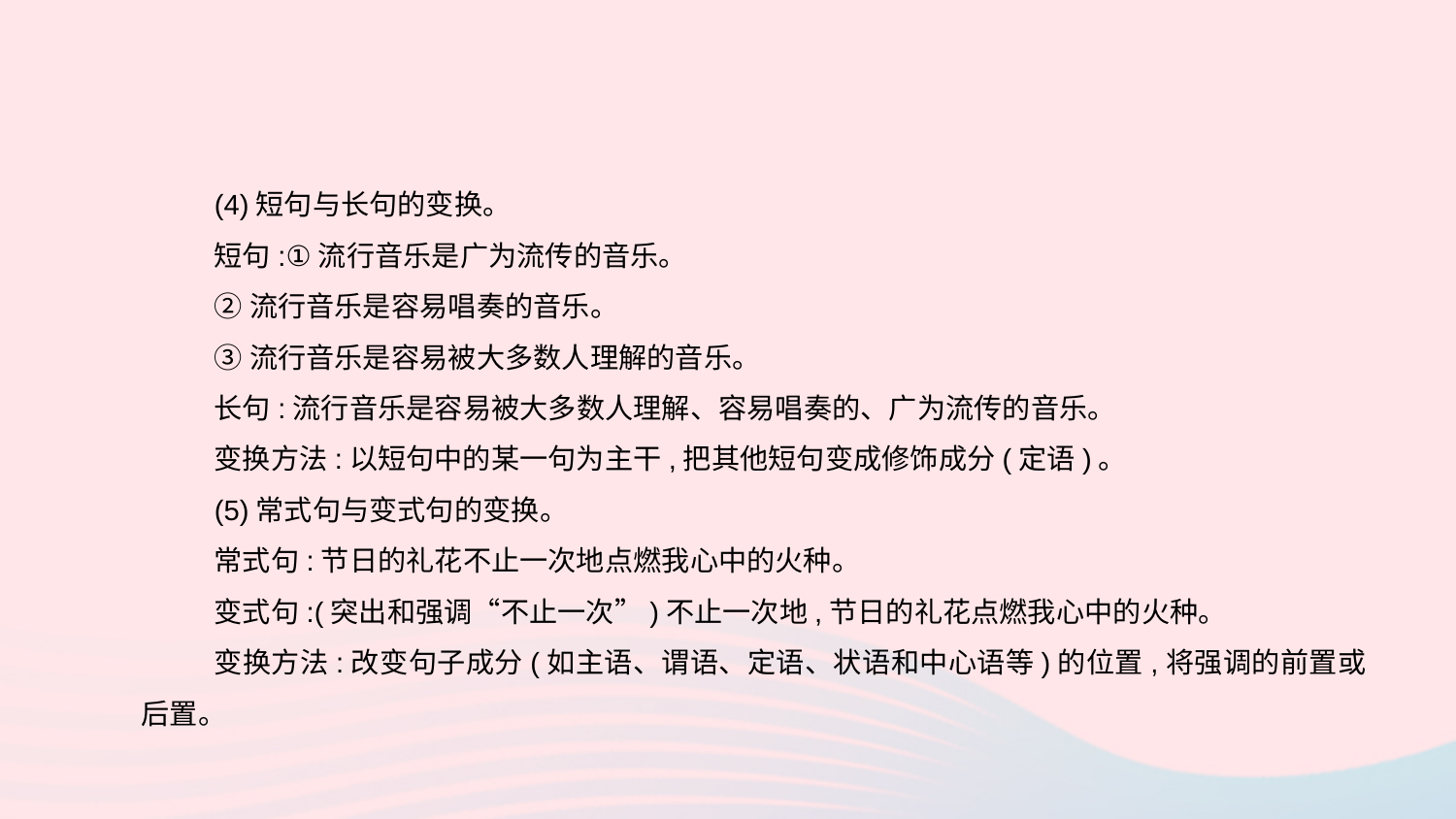

(4)短句与长句的变换。
短句:①流行音乐是广为流传的音乐。
②流行音乐是容易唱奏的音乐。
③流行音乐是容易被大多数人理解的音乐。
长句:流行音乐是容易被大多数人理解、容易唱奏的、广为流传的音乐。
变换方法:以短句中的某一句为主干,把其他短句变成修饰成分(定语)。
(5)常式句与变式句的变换。
常式句:节日的礼花不止一次地点燃我心中的火种。
变式句:(突出和强调“不止一次”)不止一次地,节日的礼花点燃我心中的火种。
变换方法:改变句子成分(如主语、谓语、定语、状语和中心语等)的位置,将强调的前置或后置。